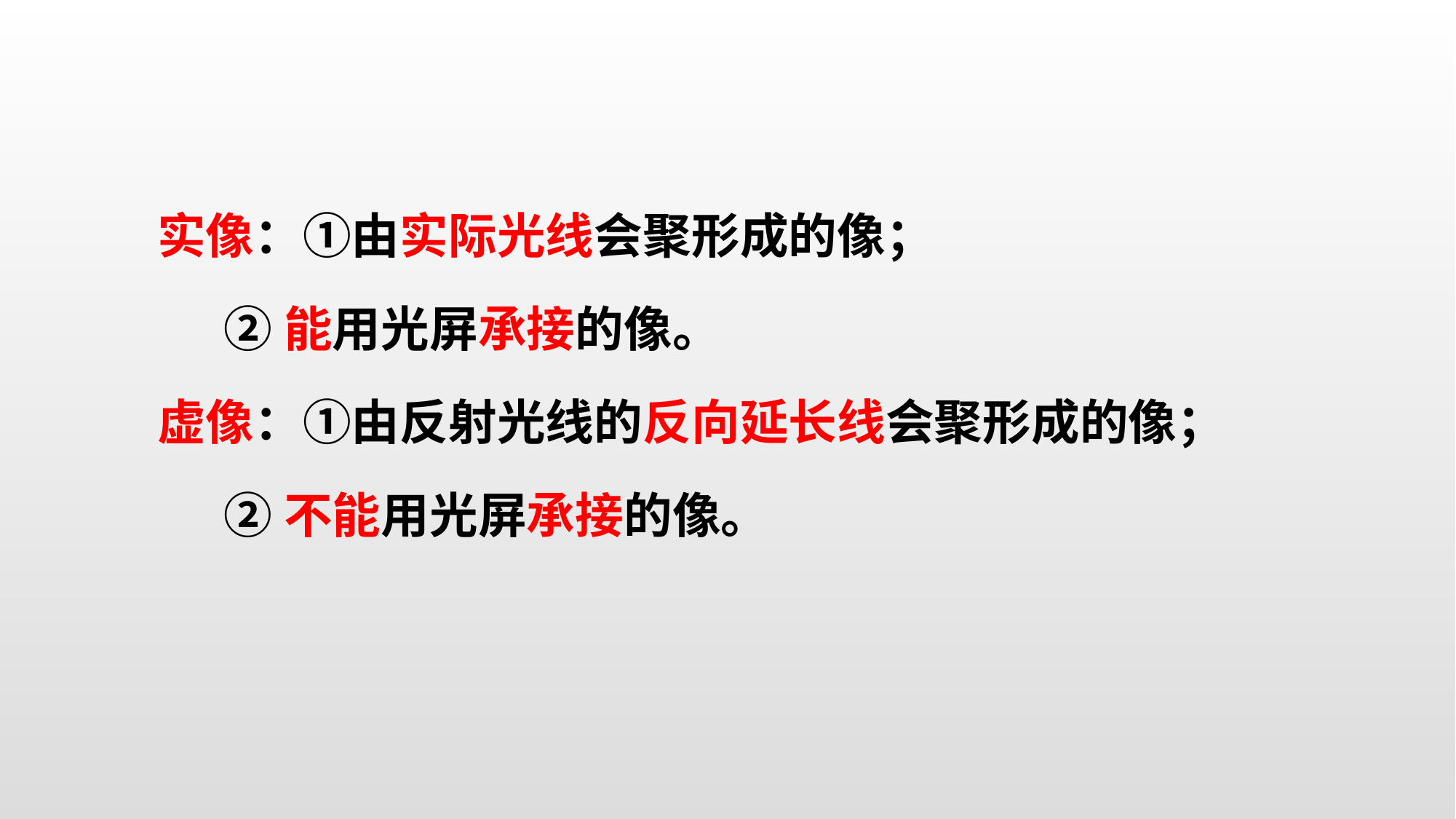

实像：①由实际光线会聚形成的像；
      ②能用光屏承接的像。
虚像：①由反射光线的反向延长线会聚形成的像；
      ②不能用光屏承接的像。